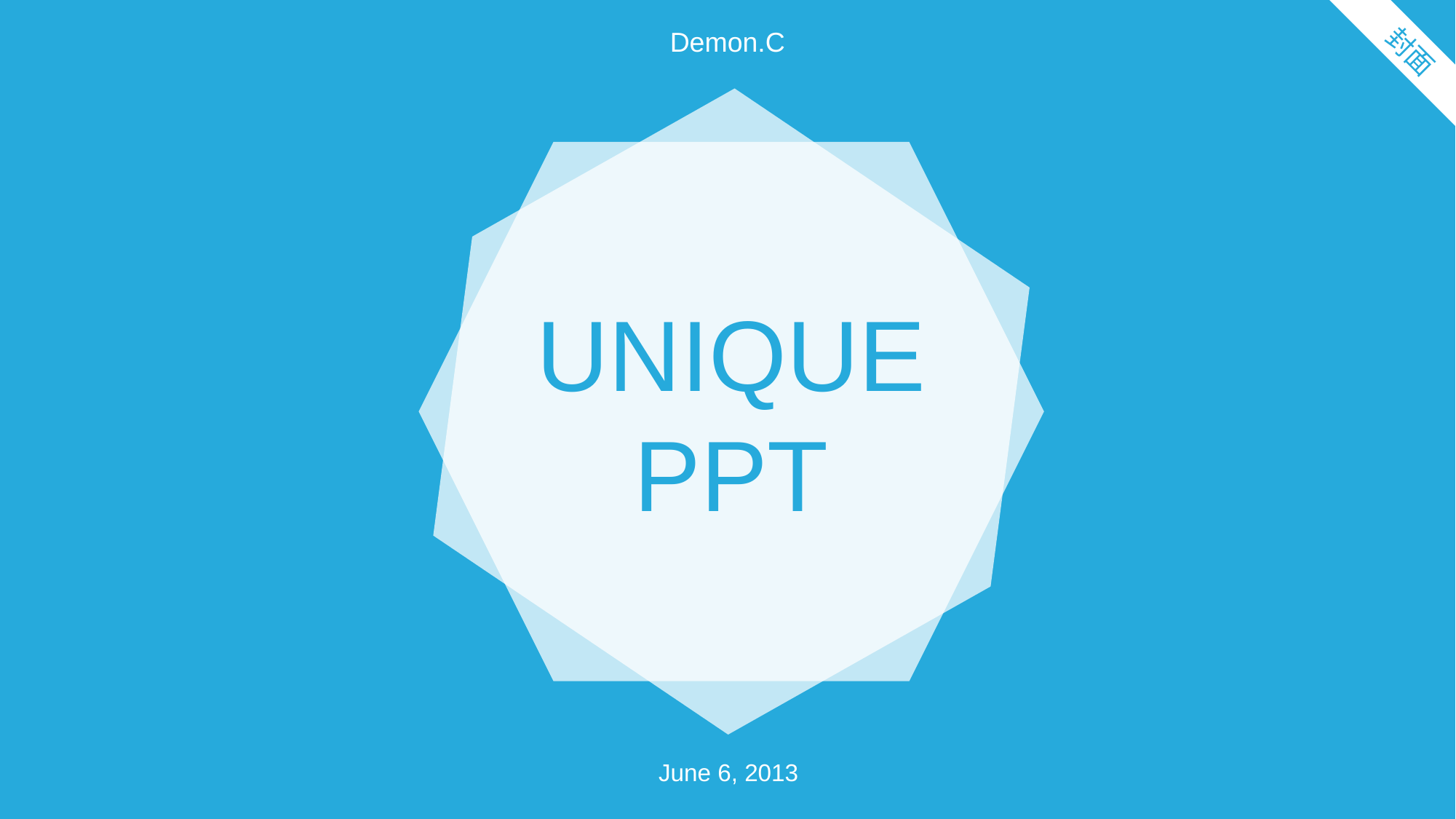

Demon.C
封面
UNIQUE
PPT

June 6, 2013